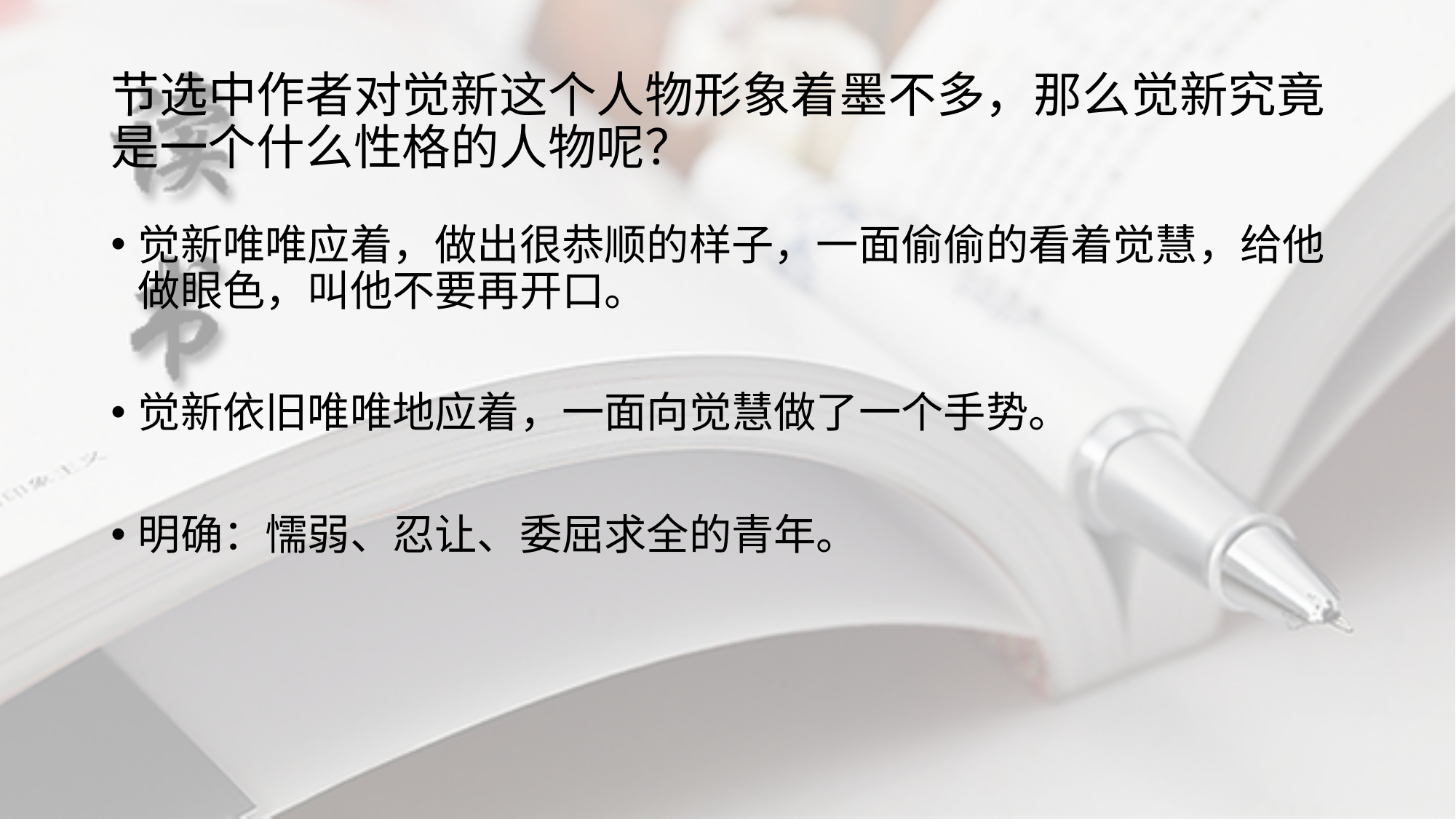

# 节选中作者对觉新这个人物形象着墨不多，那么觉新究竟是一个什么性格的人物呢？
觉新唯唯应着，做出很恭顺的样子，一面偷偷的看着觉慧，给他做眼色，叫他不要再开口。

觉新依旧唯唯地应着，一面向觉慧做了一个手势。

明确：懦弱、忍让、委屈求全的青年。